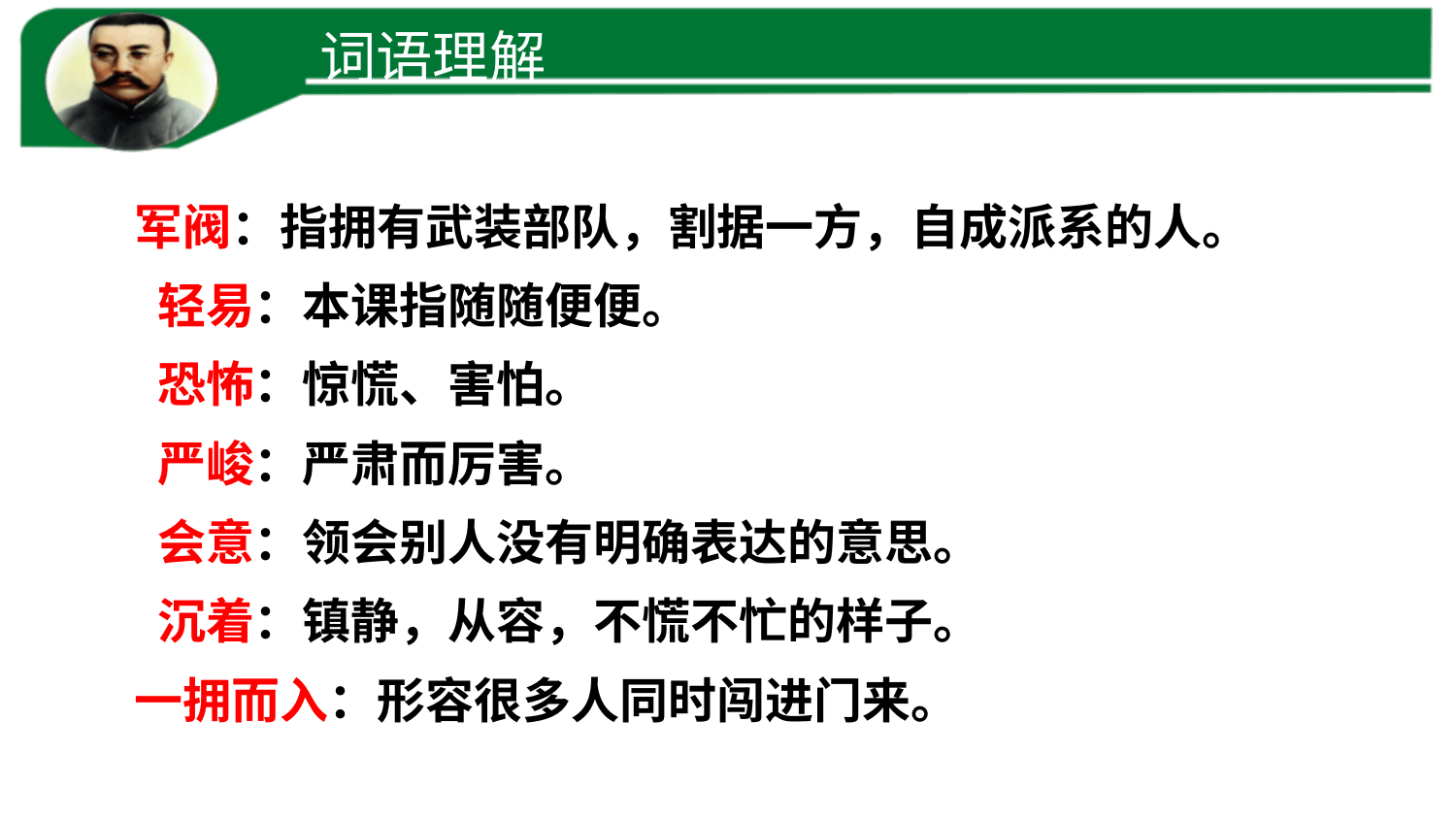

词语理解
军阀：指拥有武装部队，割据一方，自成派系的人。
 轻易：本课指随随便便。
 恐怖：惊慌、害怕。
 严峻：严肃而厉害。
 会意：领会别人没有明确表达的意思。
 沉着：镇静，从容，不慌不忙的样子。
一拥而入：形容很多人同时闯进门来。